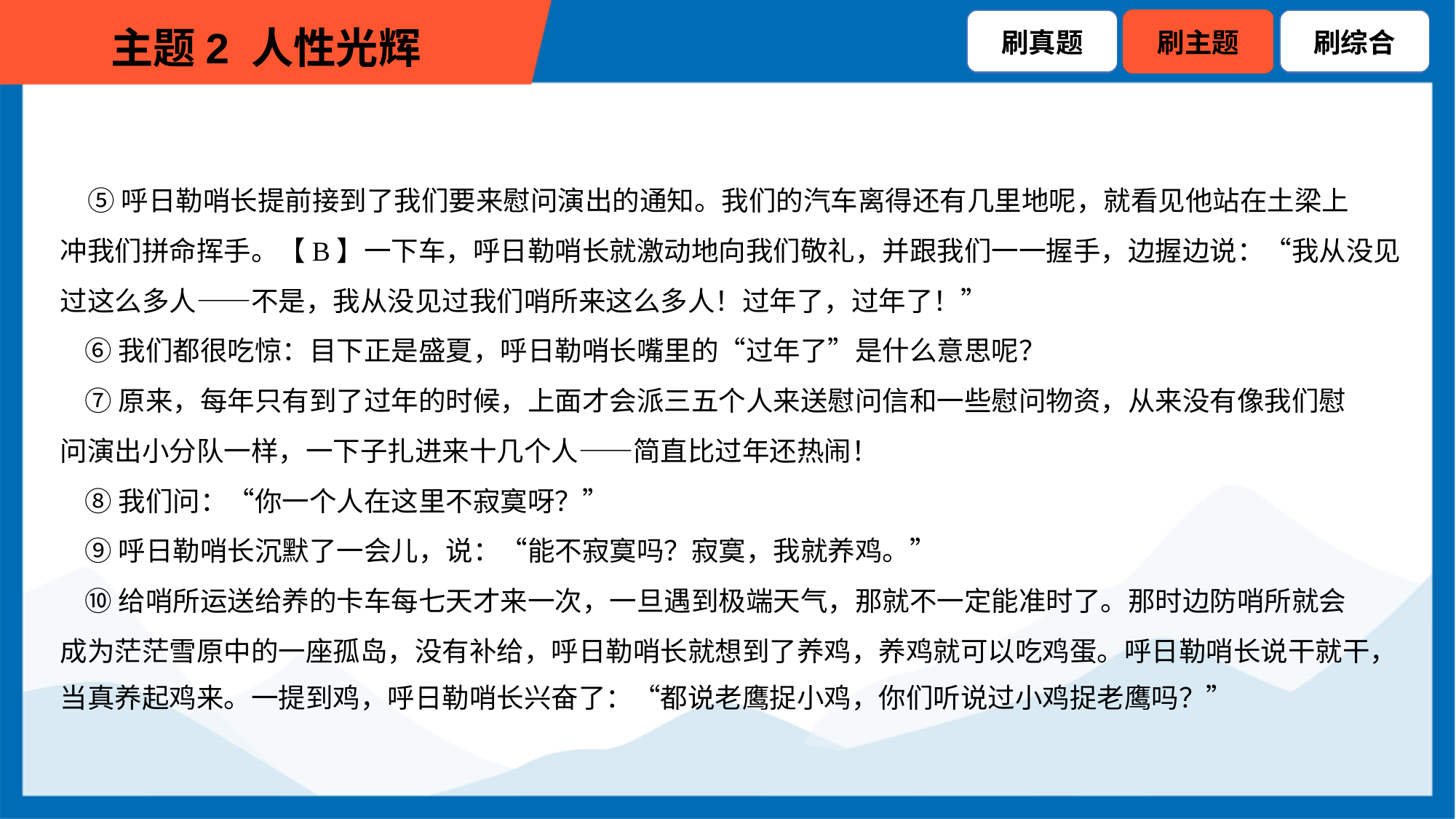

⑤呼日勒哨长提前接到了我们要来慰问演出的通知。我们的汽车离得还有几里地呢，就看见他站在土梁上
冲我们拼命挥手。【B】一下车，呼日勒哨长就激动地向我们敬礼，并跟我们一一握手，边握边说：“我从没见
过这么多人——不是，我从没见过我们哨所来这么多人！过年了，过年了！”
    ⑥我们都很吃惊：目下正是盛夏，呼日勒哨长嘴里的“过年了”是什么意思呢？
    ⑦原来，每年只有到了过年的时候，上面才会派三五个人来送慰问信和一些慰问物资，从来没有像我们慰
问演出小分队一样，一下子扎进来十几个人——简直比过年还热闹！
    ⑧我们问：“你一个人在这里不寂寞呀？”
    ⑨呼日勒哨长沉默了一会儿，说：“能不寂寞吗？寂寞，我就养鸡。”
    ⑩给哨所运送给养的卡车每七天才来一次，一旦遇到极端天气，那就不一定能准时了。那时边防哨所就会
成为茫茫雪原中的一座孤岛，没有补给，呼日勒哨长就想到了养鸡，养鸡就可以吃鸡蛋。呼日勒哨长说干就干，
当真养起鸡来。一提到鸡，呼日勒哨长兴奋了：“都说老鹰捉小鸡，你们听说过小鸡捉老鹰吗？”